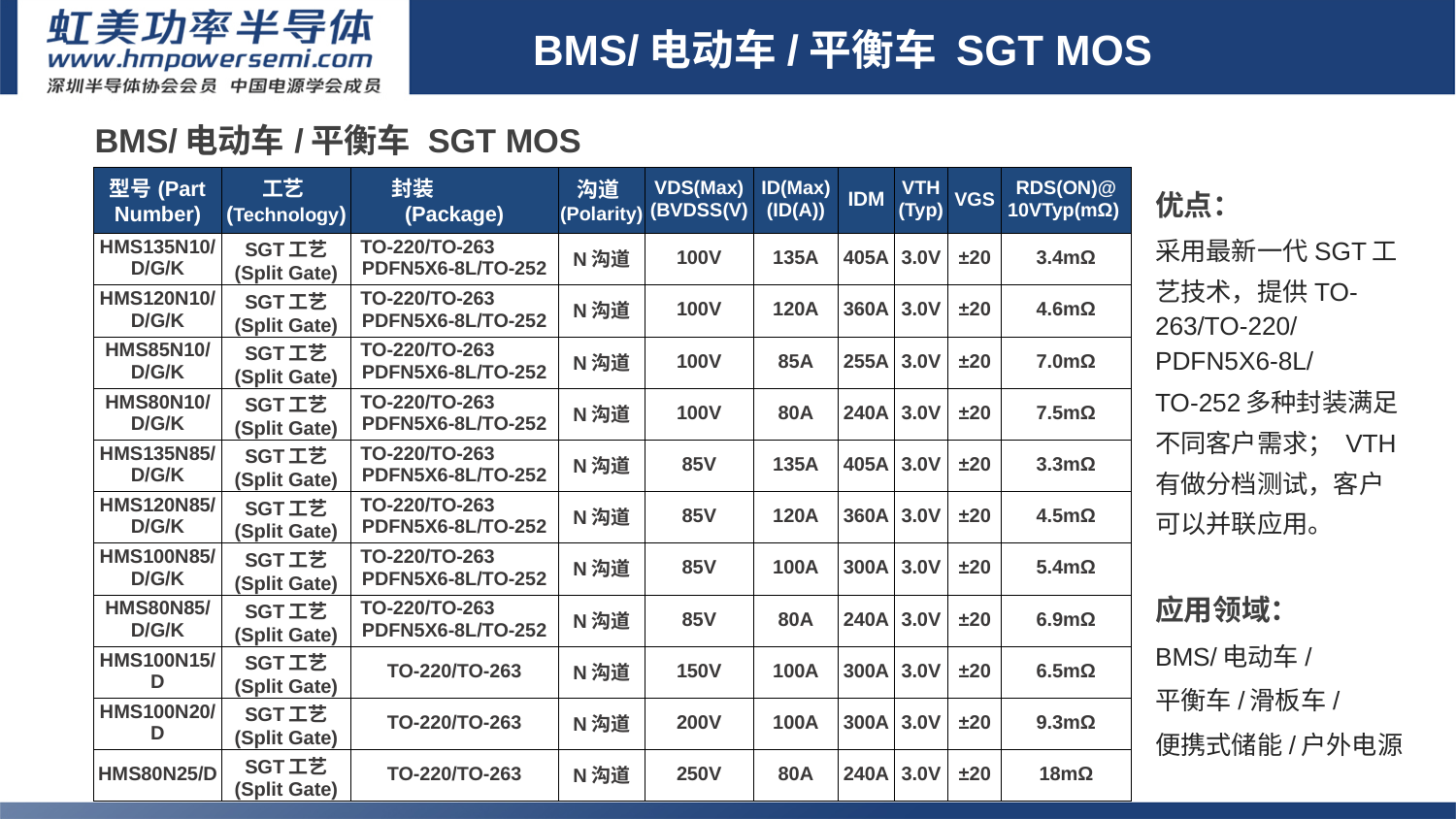

BMS/电动车/平衡车 SGT MOS
| BMS/电动车/平衡车 SGT MOS |  |  |  |  |  |  |  |  |  |
| --- | --- | --- | --- | --- | --- | --- | --- | --- | --- |
| 型号(Part Number) | 工艺(Technology) | 封装 (Package) | 沟道(Polarity) | VDS(Max) (BVDSS(V) | ID(Max) (ID(A)) | IDM | VTH (Typ) | VGS | RDS(ON)@ 10VTyp(mΩ) |
| HMS135N10/D/G/K | SGT工艺 (Split Gate) | TO-220/TO-263 PDFN5X6-8L/TO-252 | N沟道 | 100V | 135A | 405A | 3.0V | ±20 | 3.4mΩ |
| HMS120N10/D/G/K | SGT工艺 (Split Gate) | TO-220/TO-263 PDFN5X6-8L/TO-252 | N沟道 | 100V | 120A | 360A | 3.0V | ±20 | 4.6mΩ |
| HMS85N10/D/G/K | SGT工艺 (Split Gate) | TO-220/TO-263 PDFN5X6-8L/TO-252 | N沟道 | 100V | 85A | 255A | 3.0V | ±20 | 7.0mΩ |
| HMS80N10/D/G/K | SGT工艺 (Split Gate) | TO-220/TO-263 PDFN5X6-8L/TO-252 | N沟道 | 100V | 80A | 240A | 3.0V | ±20 | 7.5mΩ |
| HMS135N85/D/G/K | SGT工艺 (Split Gate) | TO-220/TO-263 PDFN5X6-8L/TO-252 | N沟道 | 85V | 135A | 405A | 3.0V | ±20 | 3.3mΩ |
| HMS120N85/D/G/K | SGT工艺 (Split Gate) | TO-220/TO-263 PDFN5X6-8L/TO-252 | N沟道 | 85V | 120A | 360A | 3.0V | ±20 | 4.5mΩ |
| HMS100N85/D/G/K | SGT工艺 (Split Gate) | TO-220/TO-263 PDFN5X6-8L/TO-252 | N沟道 | 85V | 100A | 300A | 3.0V | ±20 | 5.4mΩ |
| HMS80N85/D/G/K | SGT工艺 (Split Gate) | TO-220/TO-263 PDFN5X6-8L/TO-252 | N沟道 | 85V | 80A | 240A | 3.0V | ±20 | 6.9mΩ |
| HMS100N15/D | SGT工艺 (Split Gate) | TO-220/TO-263 | N沟道 | 150V | 100A | 300A | 3.0V | ±20 | 6.5mΩ |
| HMS100N20/D | SGT工艺 (Split Gate) | TO-220/TO-263 | N沟道 | 200V | 100A | 300A | 3.0V | ±20 | 9.3mΩ |
| HMS80N25/D | SGT工艺 (Split Gate) | TO-220/TO-263 | N沟道 | 250V | 80A | 240A | 3.0V | ±20 | 18mΩ |
优点：
采用最新一代SGT工艺技术，提供TO-263/TO-220/
PDFN5X6-8L/
TO-252多种封装满足不同客户需求； VTH有做分档测试，客户可以并联应用。

应用领域：
BMS/电动车/
平衡车/滑板车/
便携式储能/户外电源

# 2-2
1.Sic二极管/GaN FET/IGBT单管